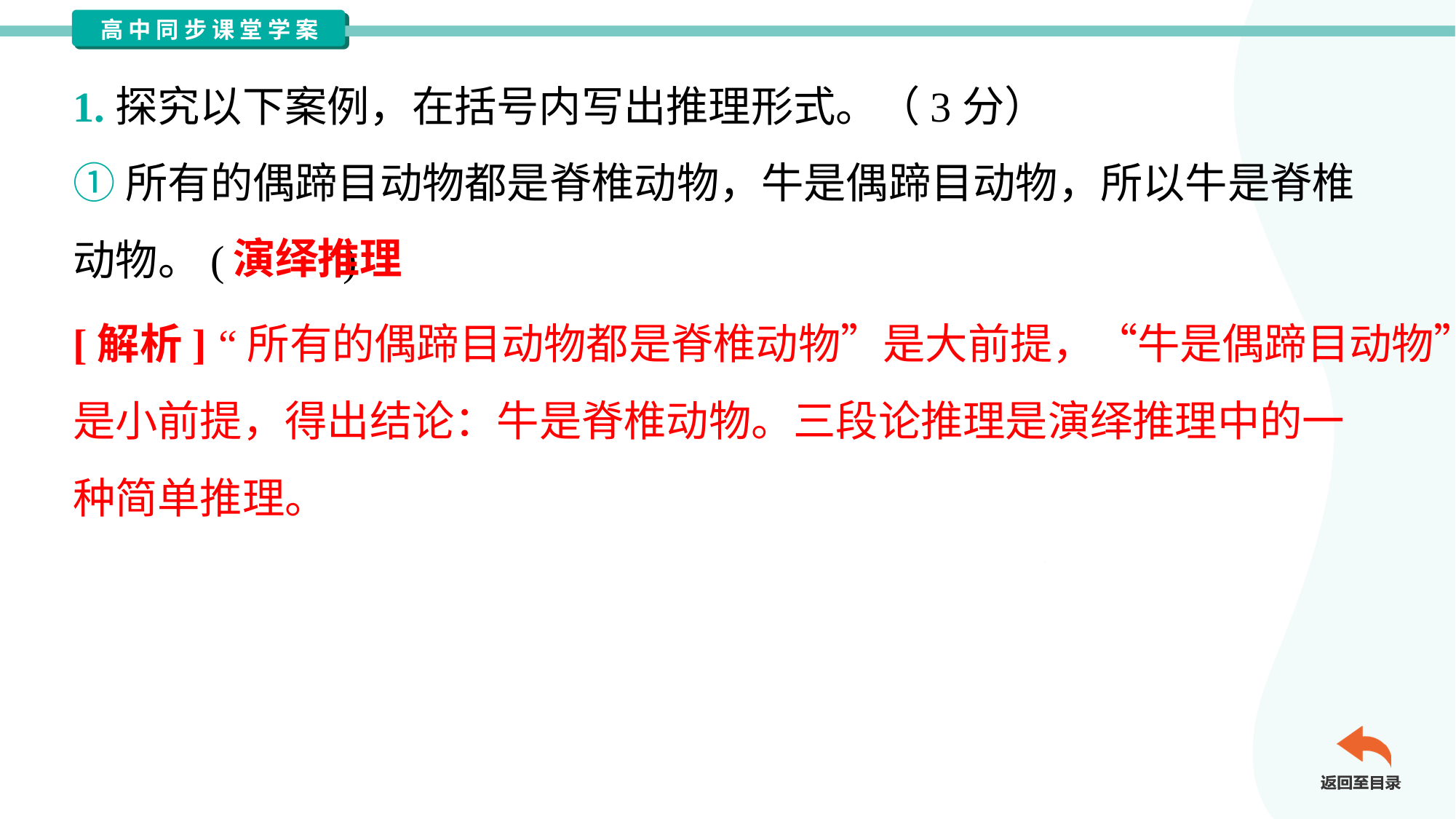

1.探究以下案例，在括号内写出推理形式。（3分）
①所有的偶蹄目动物都是脊椎动物，牛是偶蹄目动物，所以牛是脊椎
动物。(          )
演绎推理
[解析] “所有的偶蹄目动物都是脊椎动物”是大前提，“牛是偶蹄目动物”
是小前提，得出结论：牛是脊椎动物。三段论推理是演绎推理中的一
种简单推理。